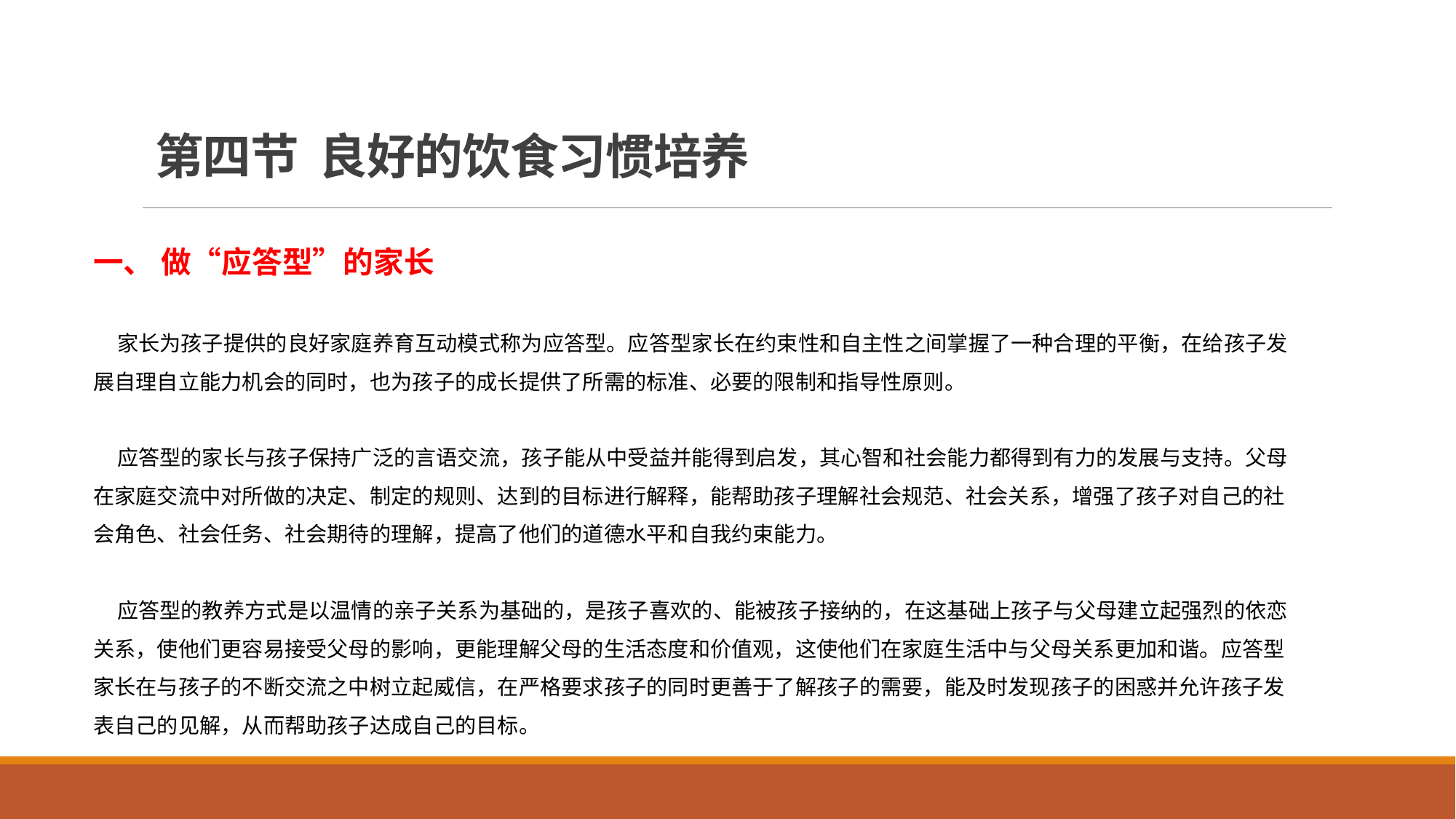

# 第四节  良好的饮食习惯培养
一、 做“应答型”的家长

    家长为孩子提供的良好家庭养育互动模式称为应答型。应答型家长在约束性和自主性之间掌握了一种合理的平衡，在给孩子发展自理自立能力机会的同时，也为孩子的成长提供了所需的标准、必要的限制和指导性原则。

    应答型的家长与孩子保持广泛的言语交流，孩子能从中受益并能得到启发，其心智和社会能力都得到有力的发展与支持。父母在家庭交流中对所做的决定、制定的规则、达到的目标进行解释，能帮助孩子理解社会规范、社会关系，增强了孩子对自己的社会角色、社会任务、社会期待的理解，提高了他们的道德水平和自我约束能力。

    应答型的教养方式是以温情的亲子关系为基础的，是孩子喜欢的、能被孩子接纳的，在这基础上孩子与父母建立起强烈的依恋关系，使他们更容易接受父母的影响，更能理解父母的生活态度和价值观，这使他们在家庭生活中与父母关系更加和谐。应答型家长在与孩子的不断交流之中树立起威信，在严格要求孩子的同时更善于了解孩子的需要，能及时发现孩子的困惑并允许孩子发表自己的见解，从而帮助孩子达成自己的目标。